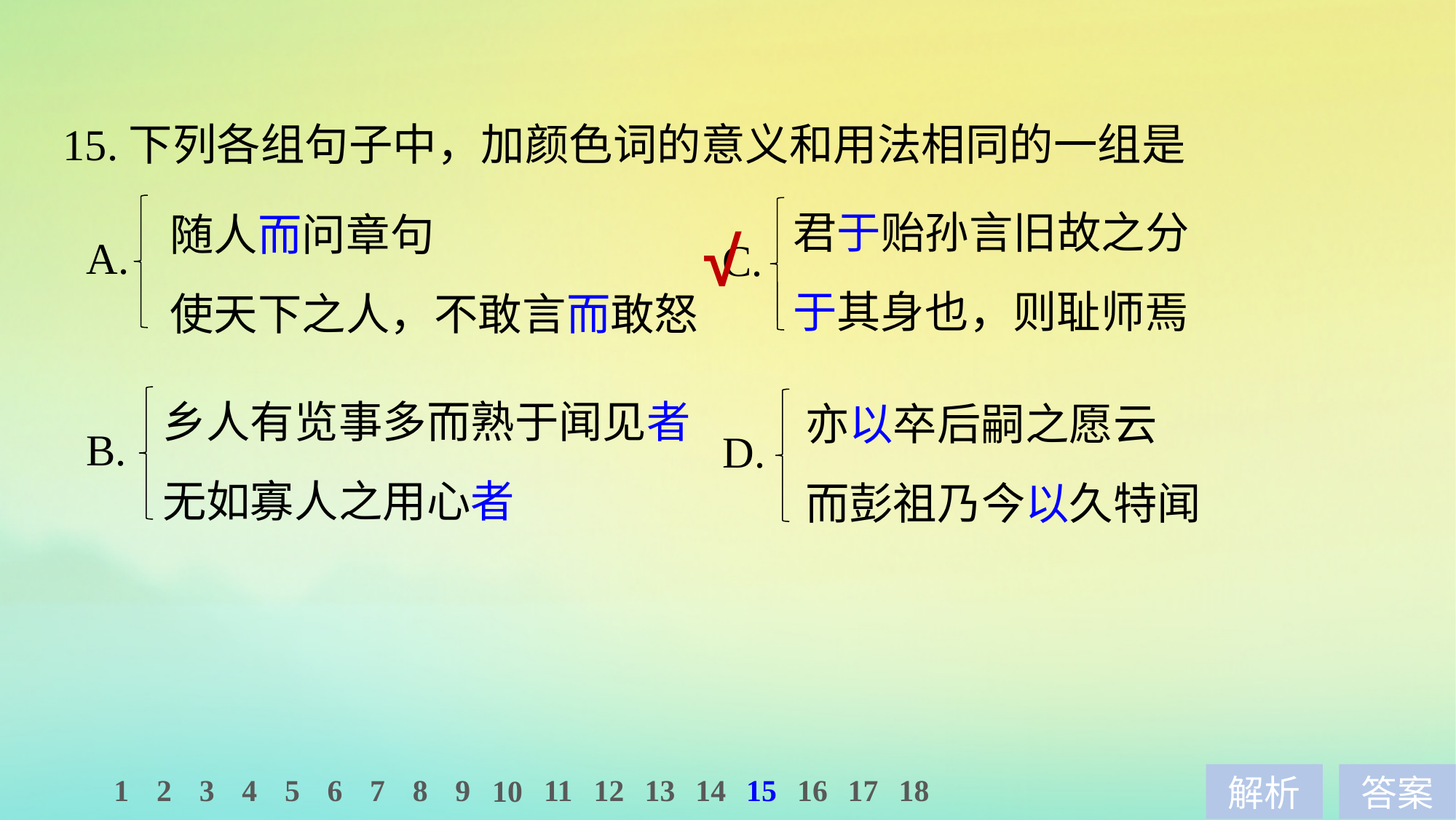

15.下列各组句子中，加颜色词的意义和用法相同的一组是
君于贻孙言旧故之分
于其身也，则耻师焉
随人而问章句
使天下之人，不敢言而敢怒

√
A.
C.
乡人有览事多而熟于闻见者
无如寡人之用心者
亦以卒后嗣之愿云
而彭祖乃今以久特闻

B.
D.
1
2
3
4
5
6
7
8
9
11
12
13
14
15
16
17
18
10
解析
答案